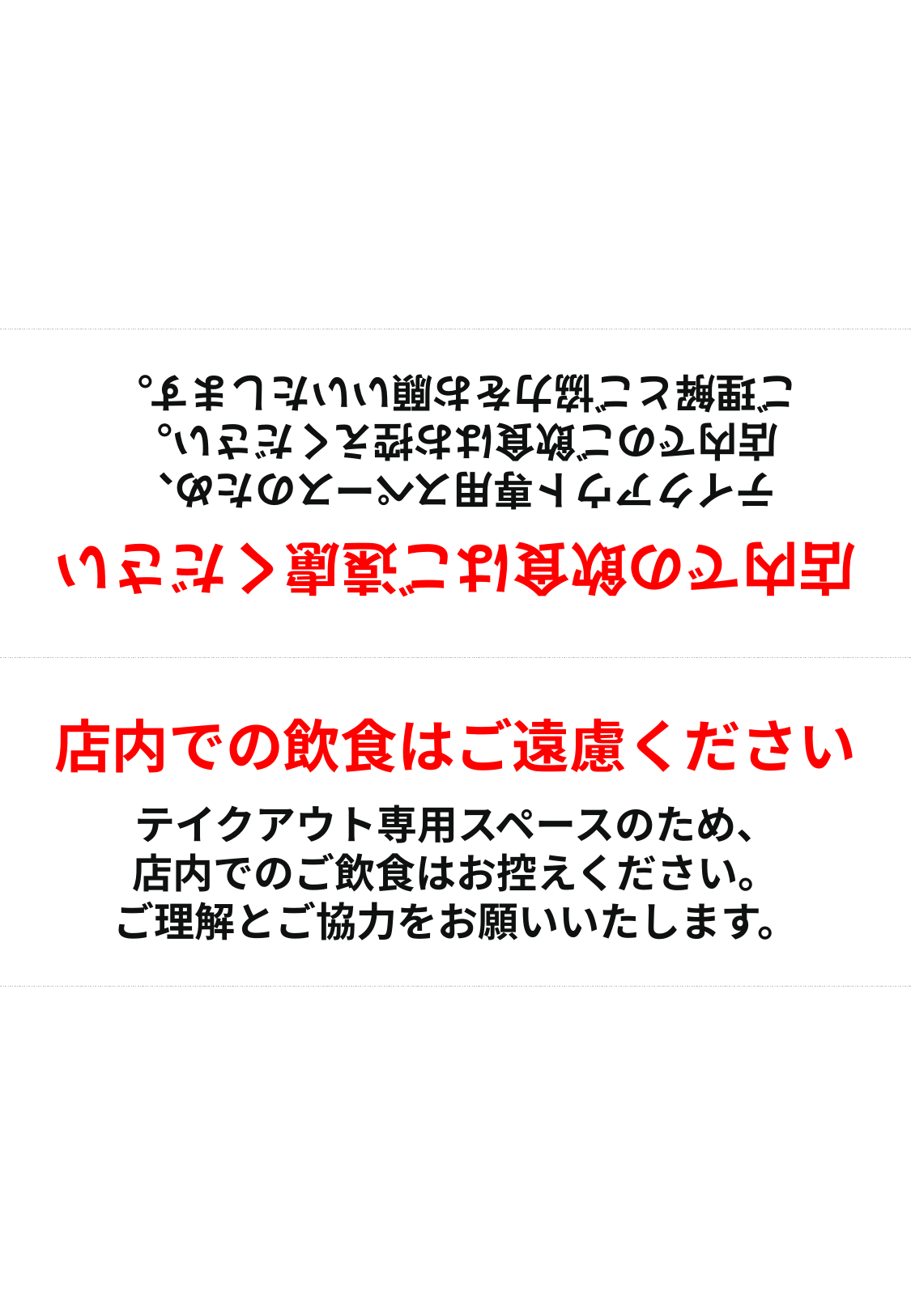

店内での飲食はご遠慮ください
テイクアウト専用スペースのため、
店内でのご飲食はお控えください。
ご理解とご協力をお願いいたします。
店内での飲食はご遠慮ください
テイクアウト専用スペースのため、
店内でのご飲食はお控えください。
ご理解とご協力をお願いいたします。